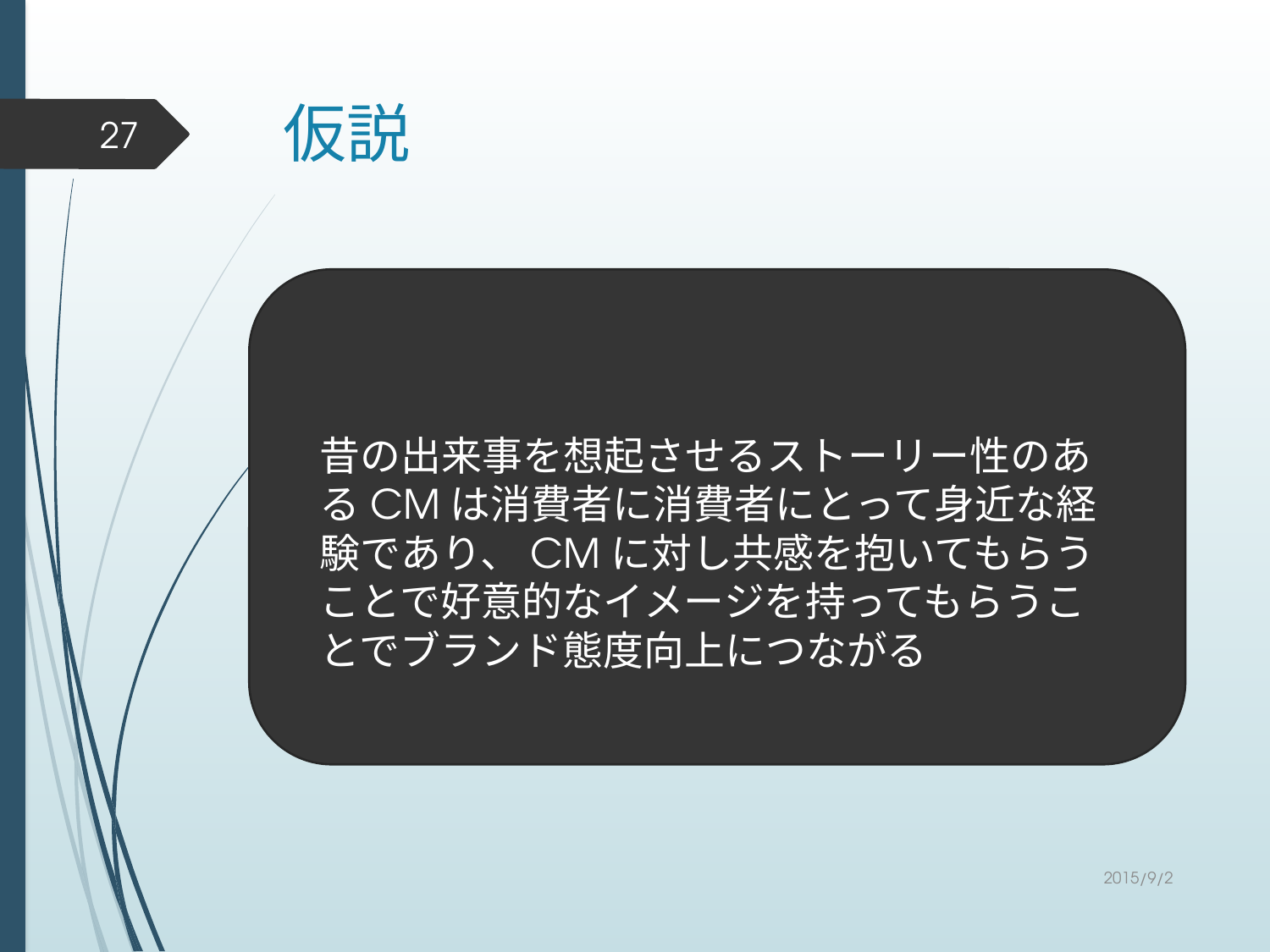

# 仮説
27

昔の出来事を想起させるストーリー性のあるCMは消費者に消費者にとって身近な経験であり、CMに対し共感を抱いてもらうことで好意的なイメージを持ってもらうことでブランド態度向上につながる
2015/9/2